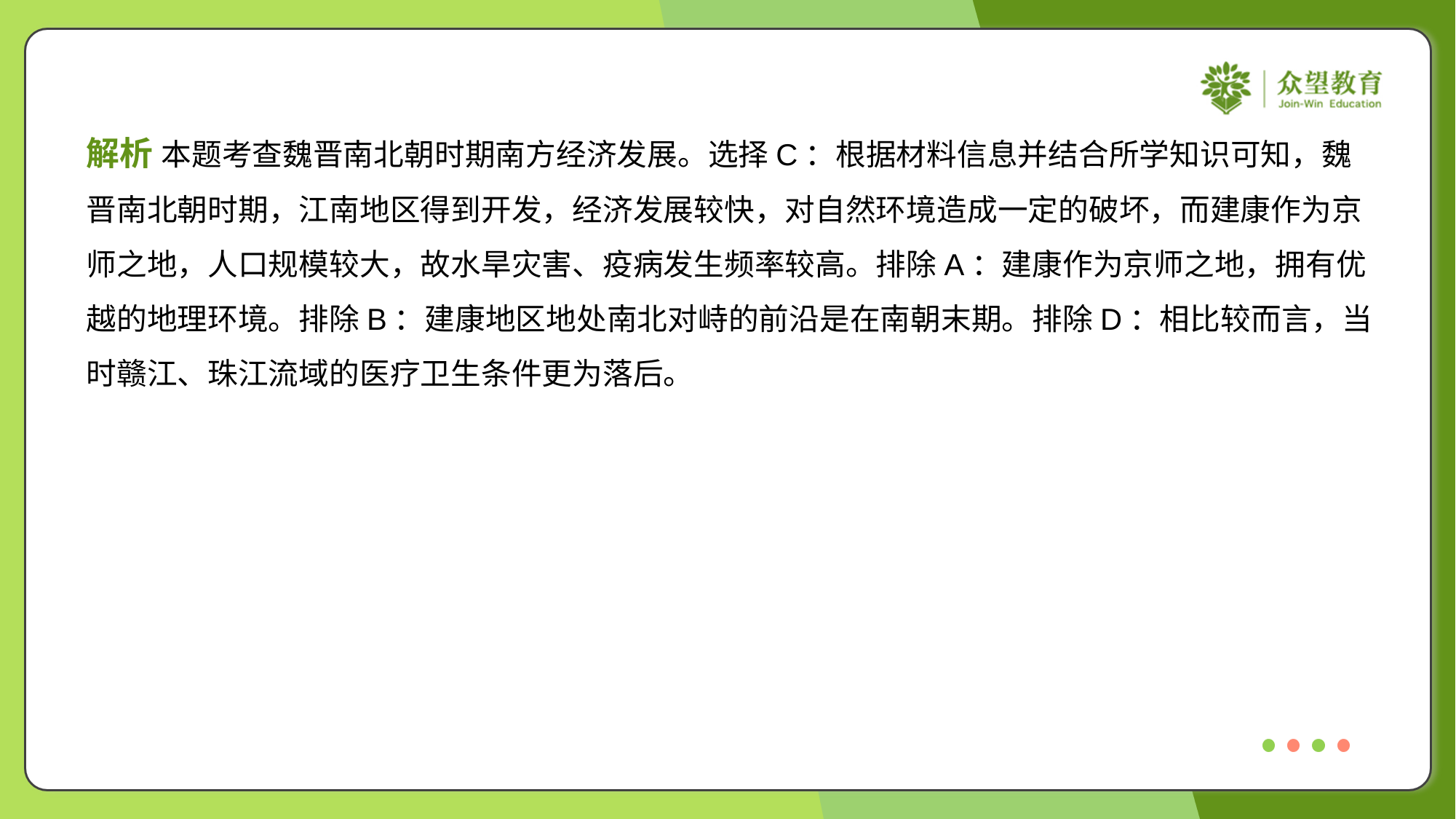

解析 本题考查魏晋南北朝时期南方经济发展。选择C：根据材料信息并结合所学知识可知，魏
晋南北朝时期，江南地区得到开发，经济发展较快，对自然环境造成一定的破坏，而建康作为京
师之地，人口规模较大，故水旱灾害、疫病发生频率较高。排除A：建康作为京师之地，拥有优
越的地理环境。排除B：建康地区地处南北对峙的前沿是在南朝末期。排除D：相比较而言，当
时赣江、珠江流域的医疗卫生条件更为落后。